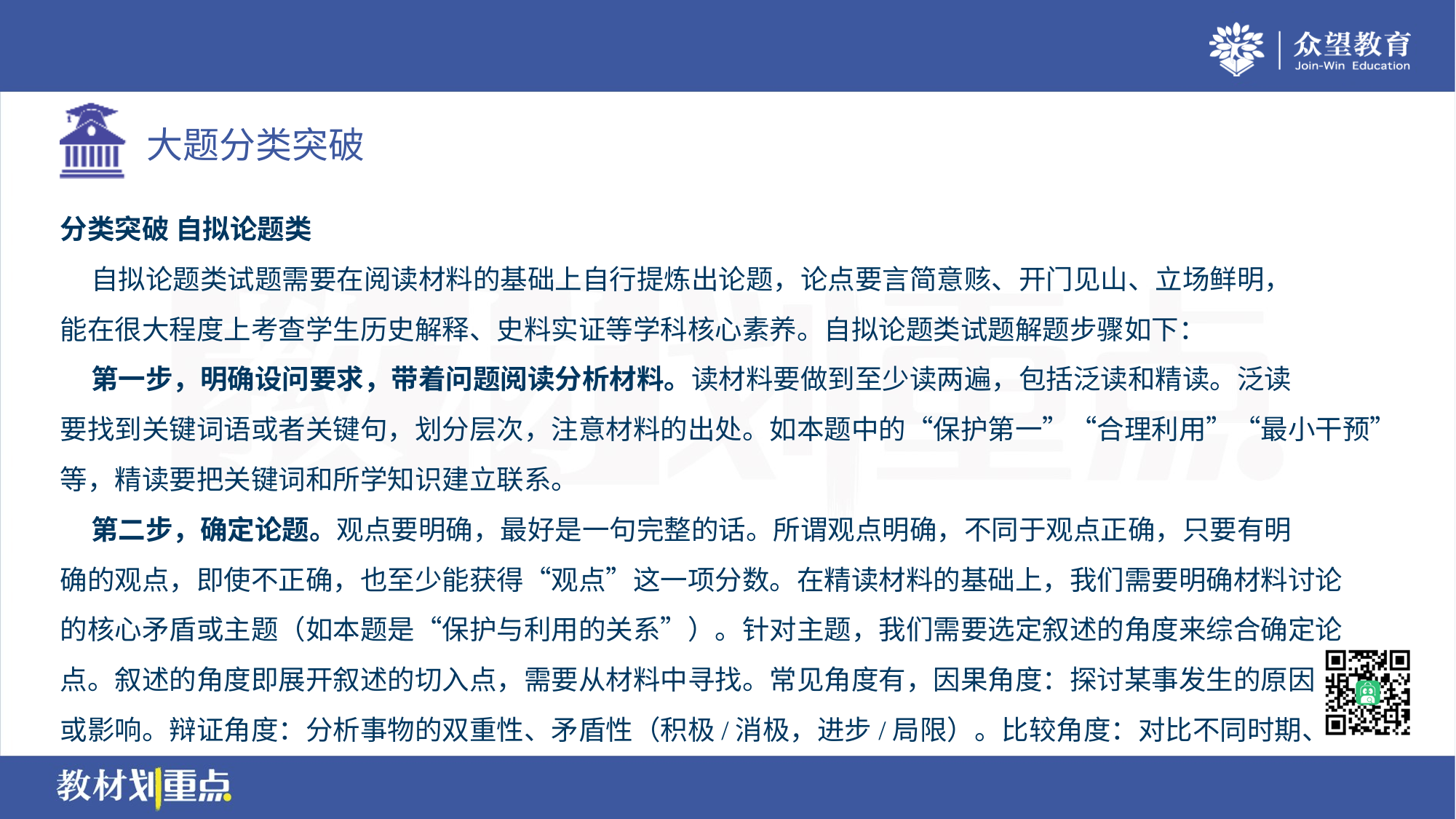

分类突破 自拟论题类
    自拟论题类试题需要在阅读材料的基础上自行提炼出论题，论点要言简意赅、开门见山、立场鲜明，
能在很大程度上考查学生历史解释、史料实证等学科核心素养。自拟论题类试题解题步骤如下：
    第一步，明确设问要求，带着问题阅读分析材料。读材料要做到至少读两遍，包括泛读和精读。泛读
要找到关键词语或者关键句，划分层次，注意材料的出处。如本题中的“保护第一”“合理利用”“最小干预”
等，精读要把关键词和所学知识建立联系。
    第二步，确定论题。观点要明确，最好是一句完整的话。所谓观点明确，不同于观点正确，只要有明
确的观点，即使不正确，也至少能获得“观点”这一项分数。在精读材料的基础上，我们需要明确材料讨论
的核心矛盾或主题（如本题是“保护与利用的关系”）。针对主题，我们需要选定叙述的角度来综合确定论
点。叙述的角度即展开叙述的切入点，需要从材料中寻找。常见角度有，因果角度：探讨某事发生的原因
或影响。辩证角度：分析事物的双重性、矛盾性（积极/消极，进步/局限）。比较角度：对比不同时期、